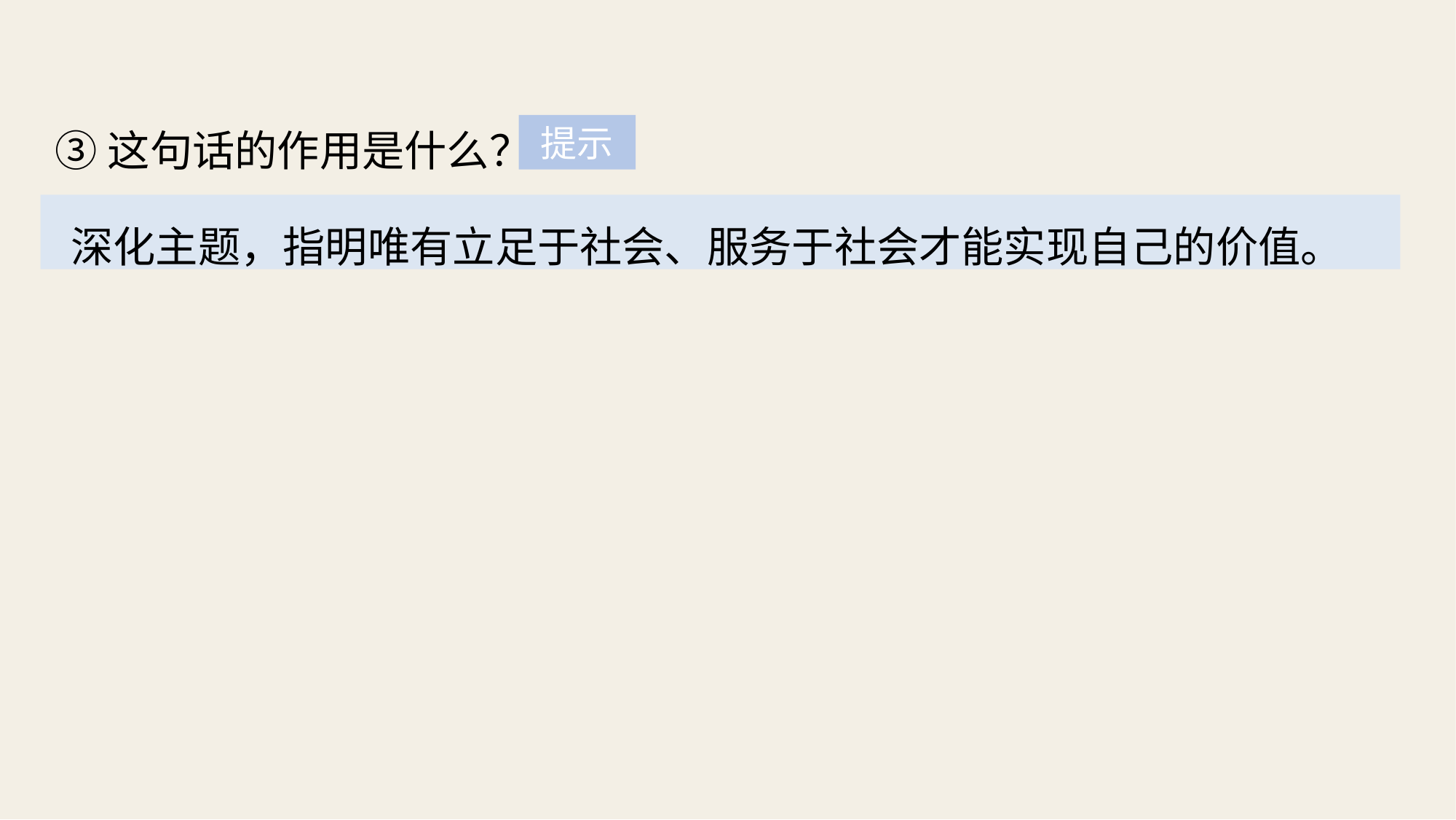

③这句话的作用是什么？
提示
深化主题，指明唯有立足于社会、服务于社会才能实现自己的价值。